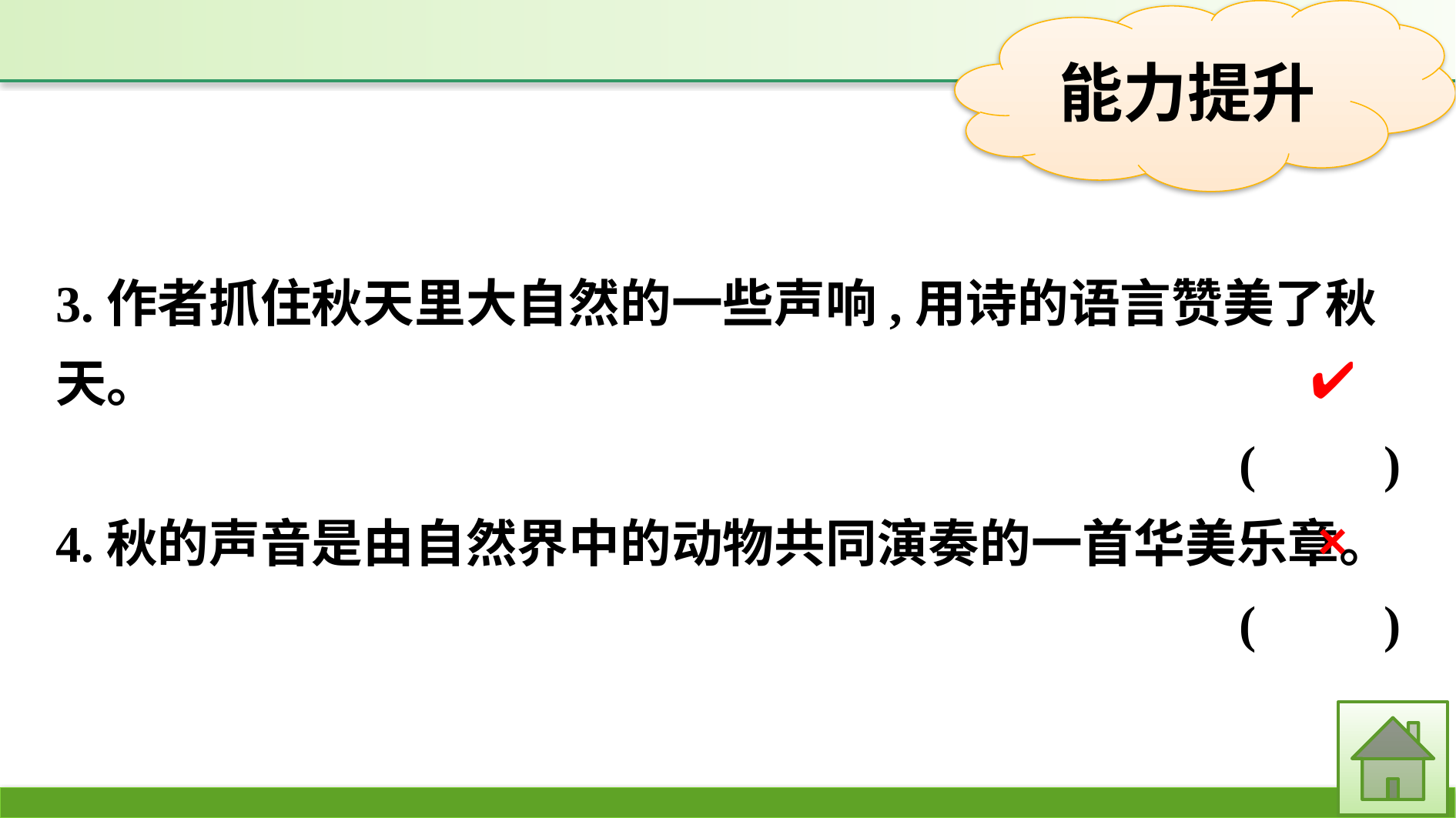

3.作者抓住秋天里大自然的一些声响,用诗的语言赞美了秋天。
(　　)
4.秋的声音是由自然界中的动物共同演奏的一首华美乐章。
(　　)
✔
×